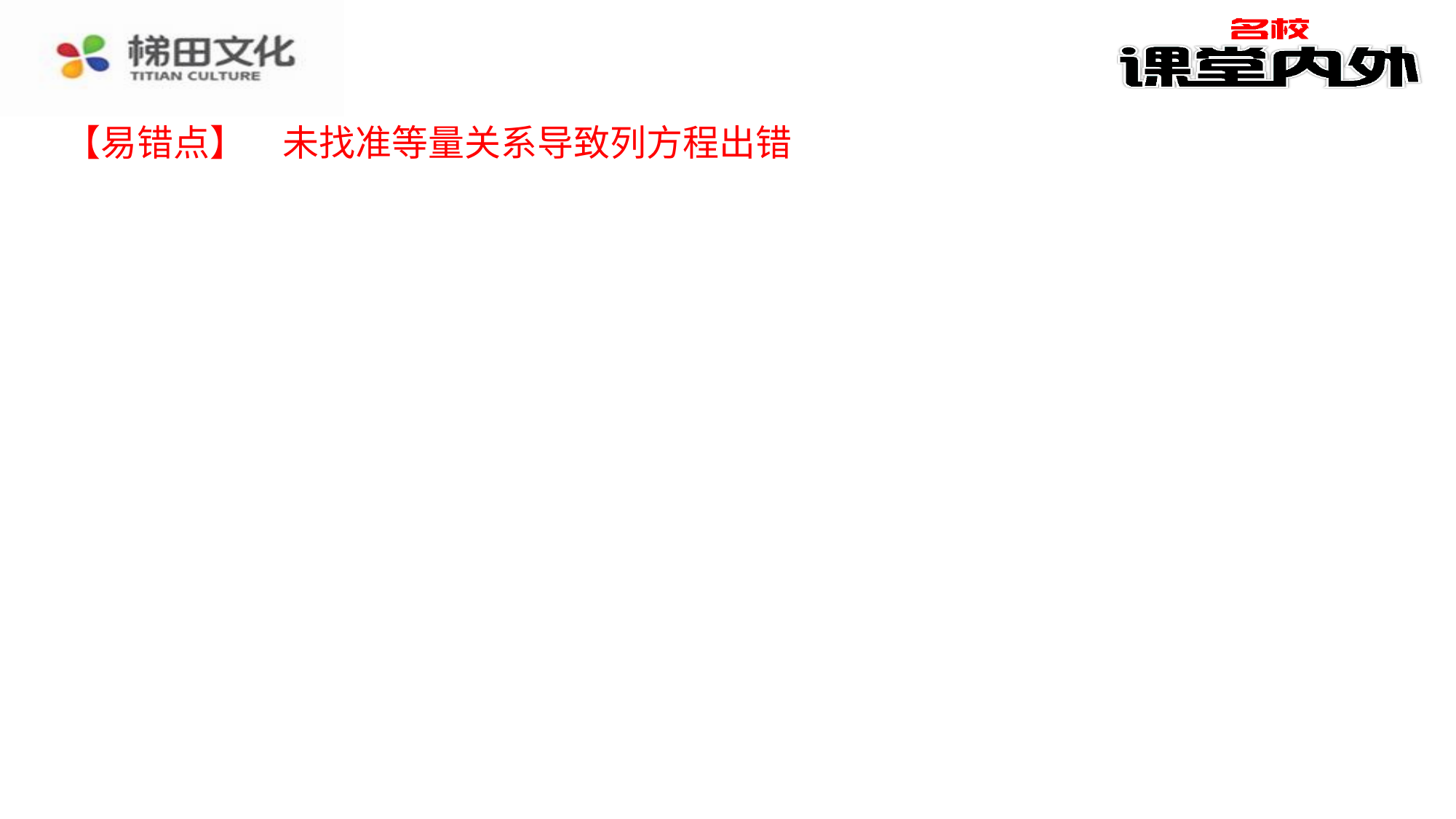

【易错点】　未找准等量关系导致列方程出错
【易错点】　未找准等量关系导致列方程出错